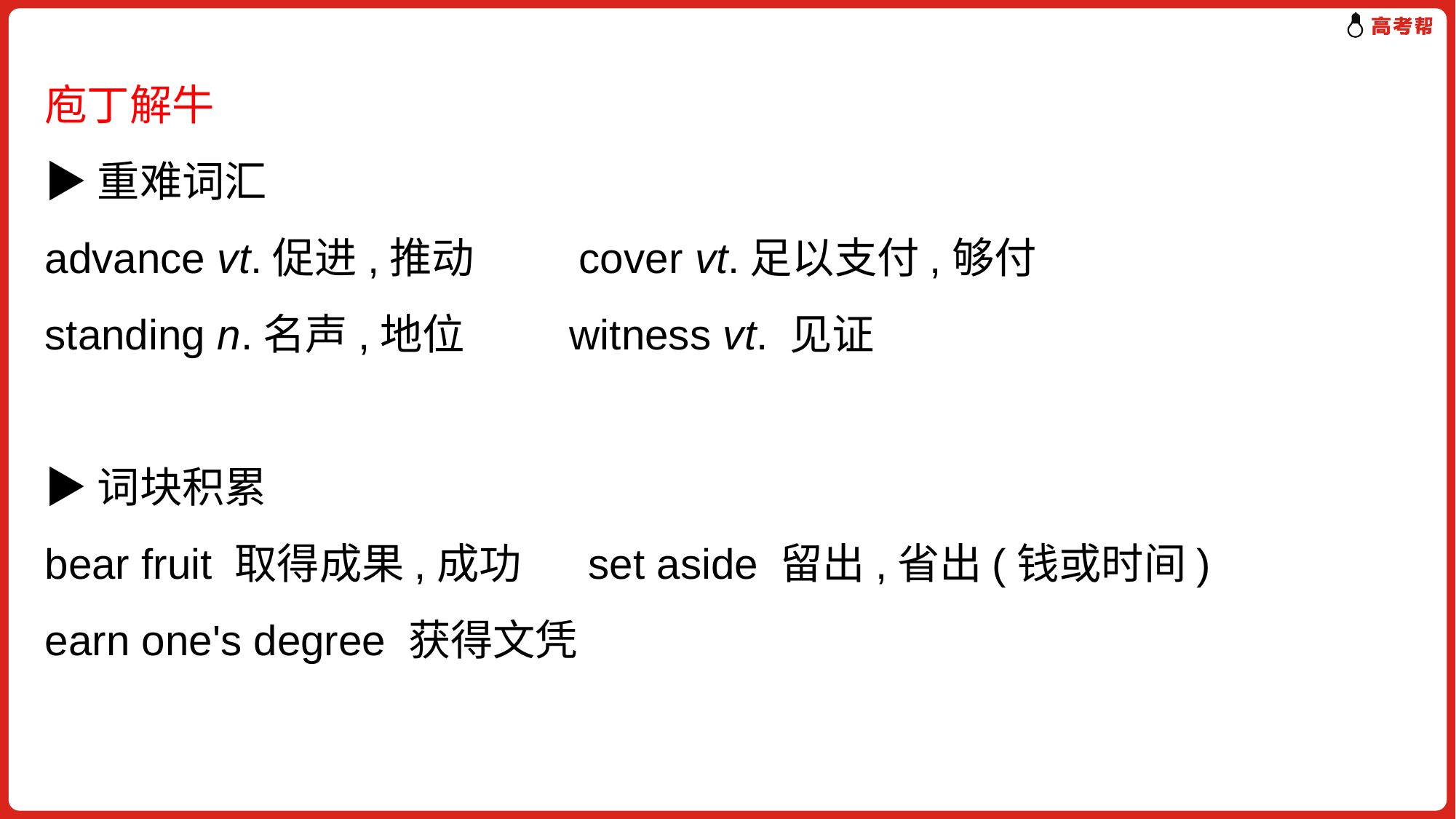

庖丁解牛
▶重难词汇
advance vt.促进,推动          cover vt.足以支付,够付
standing n.名声,地位          witness vt. 见证

▶词块积累
bear fruit 取得成果,成功      set aside 留出,省出(钱或时间)
earn one's degree 获得文凭